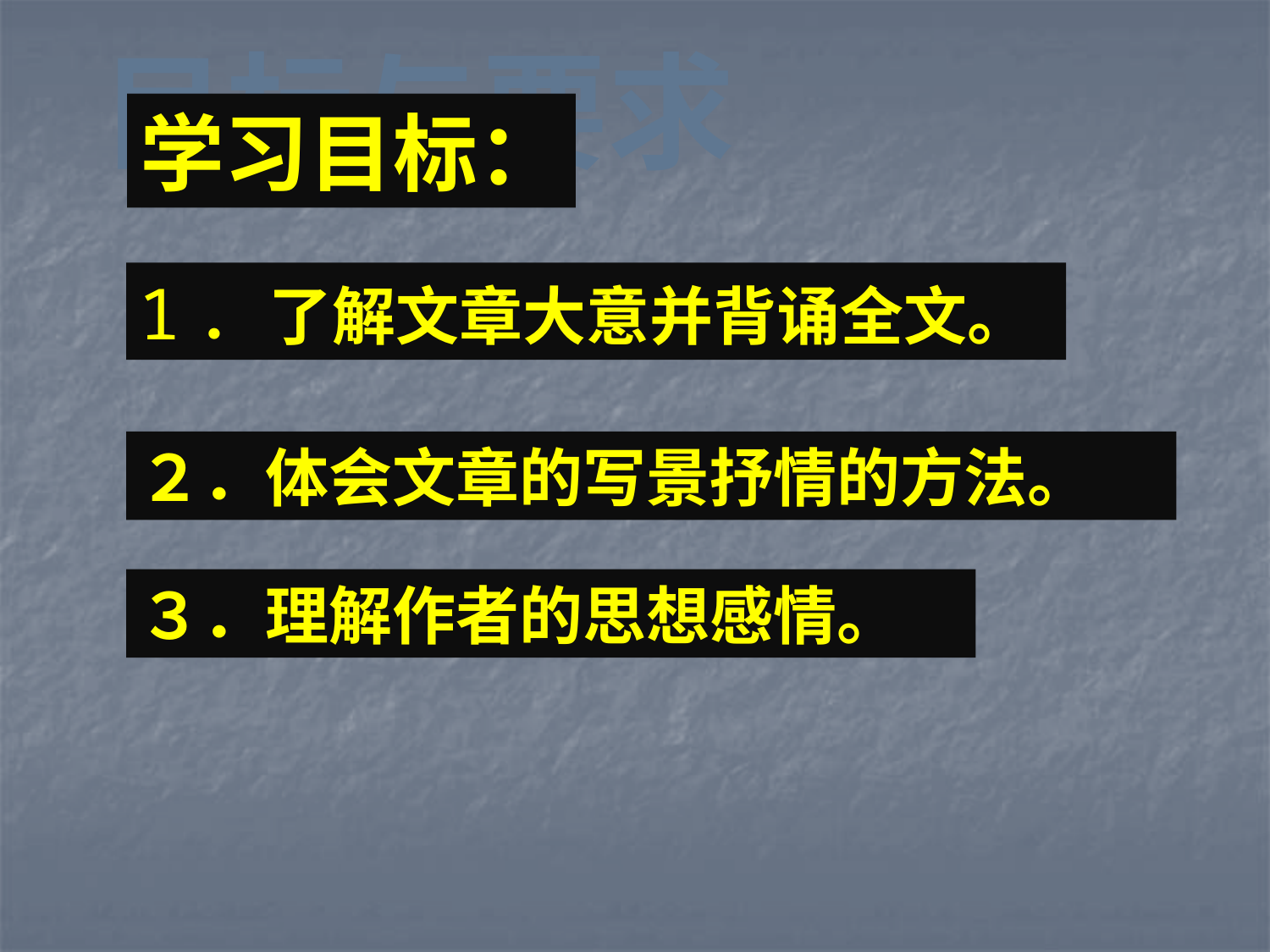

目标与要求
学习目标：
1．了解文章大意并背诵全文。
２．体会文章的写景抒情的方法。
３．理解作者的思想感情。